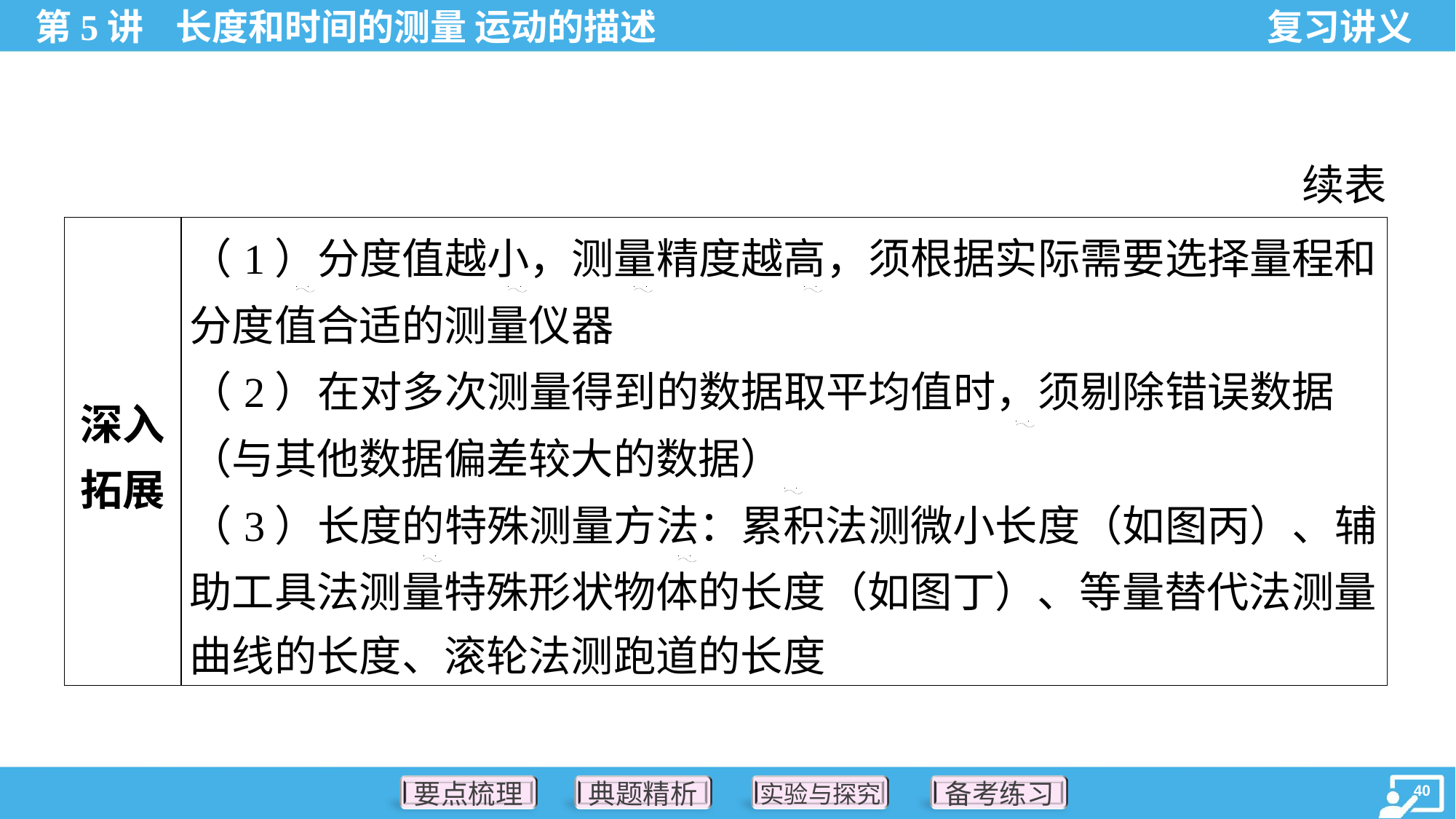

续表
| 深入 拓展 | （1）分度值越小，测量精度越高，须根据实际需要选择量程和 分度值合适的测量仪器 （2）在对多次测量得到的数据取平均值时，须剔除错误数据 （与其他数据偏差较大的数据） （3）长度的特殊测量方法：累积法测微小长度（如图丙）、辅 助工具法测量特殊形状物体的长度（如图丁）、等量替代法测量 曲线的长度、滚轮法测跑道的长度 |
| --- | --- |
. .
. .
. .
. .
. .
. .
. .
. .